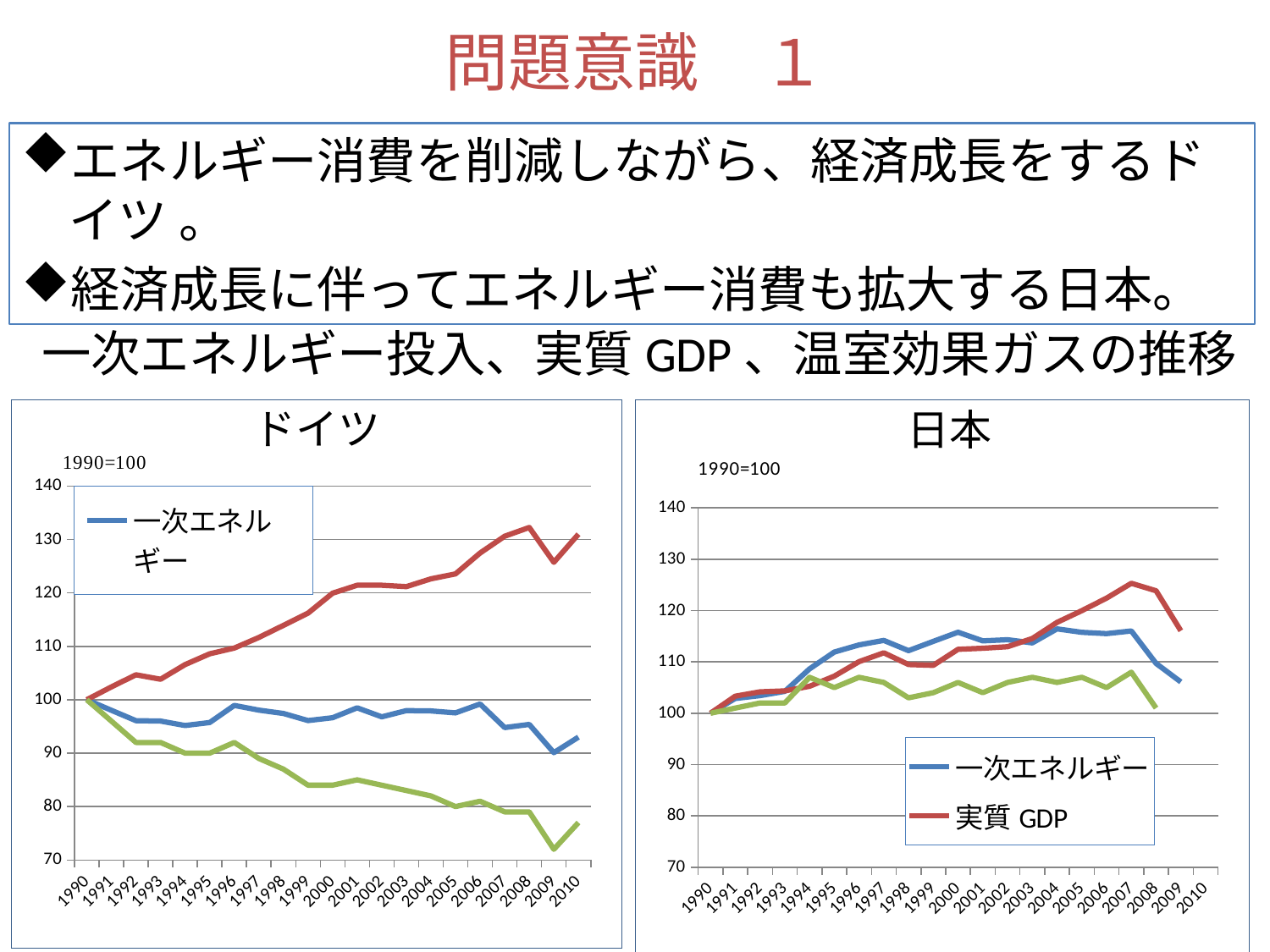

問題意識　１
エネルギー消費を削減しながら、経済成長をするドイツ 。
経済成長に伴ってエネルギー消費も拡大する日本。
一次エネルギー投入、実質GDP、温室効果ガスの推移

### Chart

| Category | 一次エネルギー | 実質GDP | 温室効果ガス |
|---|---|---|---|
| 1990.0 | 100.0 | 100.0 | 100.0 |
| 1991.0 | 98.0192619926199 | 102.386964628213 | 96.0 |
| 1992.0 | 96.0714927876551 | 104.6659622007716 | 92.0 |
| 1993.0 | 96.0014760147601 | 103.8263315161447 | 92.0 |
| 1994.0 | 95.17107681985902 | 106.5851180513473 | 90.0 |
| 1995.0 | 95.73268030862124 | 108.6002316944517 | 90.0 |
| 1996.0 | 98.93282120093927 | 109.6797568604005 | 92.0 |
| 1997.0 | 98.04715196242869 | 111.6588863313067 | 89.0 |
| 1998.0 | 97.42079168064409 | 113.9258891797993 | 87.0 |
| 1999.0 | 96.09712848037577 | 116.216881476424 | 84.0 |
| 2000.0 | 96.62412450855413 | 119.9472406609806 | 84.0 |
| 2001.0 | 98.48422695739687 | 121.4345864451767 | 85.0 |
| 2002.0 | 96.79618919825563 | 121.4345864451767 | 84.0 |
| 2003.0 | 97.95179181967474 | 121.1707025157225 | 83.0 |
| 2004.0 | 97.89561215763042 | 122.6340588517864 | 82.0 |
| 2005.0 | 97.53149413104207 | 123.5576526048761 | 80.0 |
| 2006.0 | 99.20059271605842 | 127.467932650424 | 81.0 |
| 2007.0 | 94.78589278951338 | 130.6105503557417 | 79.0 |
| 2008.0 | 95.37757230952188 | 132.2538275527972 | 79.0 |
| 2009.0 | 90.09057363300907 | 125.7286976608398 | 72.0 |
| 2010.0 | 93.0 | 131.0 | 77.0 |

### Chart

| Category | 一次エネルギー | 実質GDP | 温室効果ガス |
|---|---|---|---|
| 1990.0 | 100.0 | 100.0 | 100.0 |
| 1991.0 | 102.869206898306 | 103.3243407748263 | 101.0 |
| 1992.0 | 103.4237167421275 | 104.1705979771996 | 102.0 |
| 1993.0 | 104.2580251309966 | 104.3487950351599 | 102.0 |
| 1994.0 | 108.6483186651066 | 105.2499285267069 | 107.0 |
| 1995.0 | 111.9245052653 | 107.2303702148937 | 105.0 |
| 1996.0 | 113.3184107442641 | 110.0583432188889 | 107.0 |
| 1997.0 | 114.1934171033219 | 111.7791787064797 | 106.0 |
| 1998.0 | 112.1941293178003 | 109.4889709835195 | 103.0 |
| 1999.0 | 114.005188991199 | 109.3345797292129 | 104.0 |
| 2000.0 | 115.7908124332299 | 112.4617011560232 | 106.0 |
| 2001.0 | 114.1018466703973 | 112.6690687057846 | 104.0 |
| 2002.0 | 114.3256855064353 | 112.9645512583659 | 106.0 |
| 2003.0 | 113.7101287073307 | 114.5613506854172 | 107.0 |
| 2004.0 | 116.4368927099761 | 117.7052144098206 | 106.0 |
| 2005.0 | 115.7704634481356 | 119.9817421780052 | 107.0 |
| 2006.0 | 115.5161011344559 | 122.4287329120711 | 105.0 |
| 2007.0 | 116.0299130080887 | 125.3215292311798 | 108.0 |
| 2008.0 | 109.7064658900137 | 123.8611717060088 | 101.0 |
| 2009.0 | 106.0945210357634 | 116.0732986282716 | None |
| 2010.0 | None | None | None |